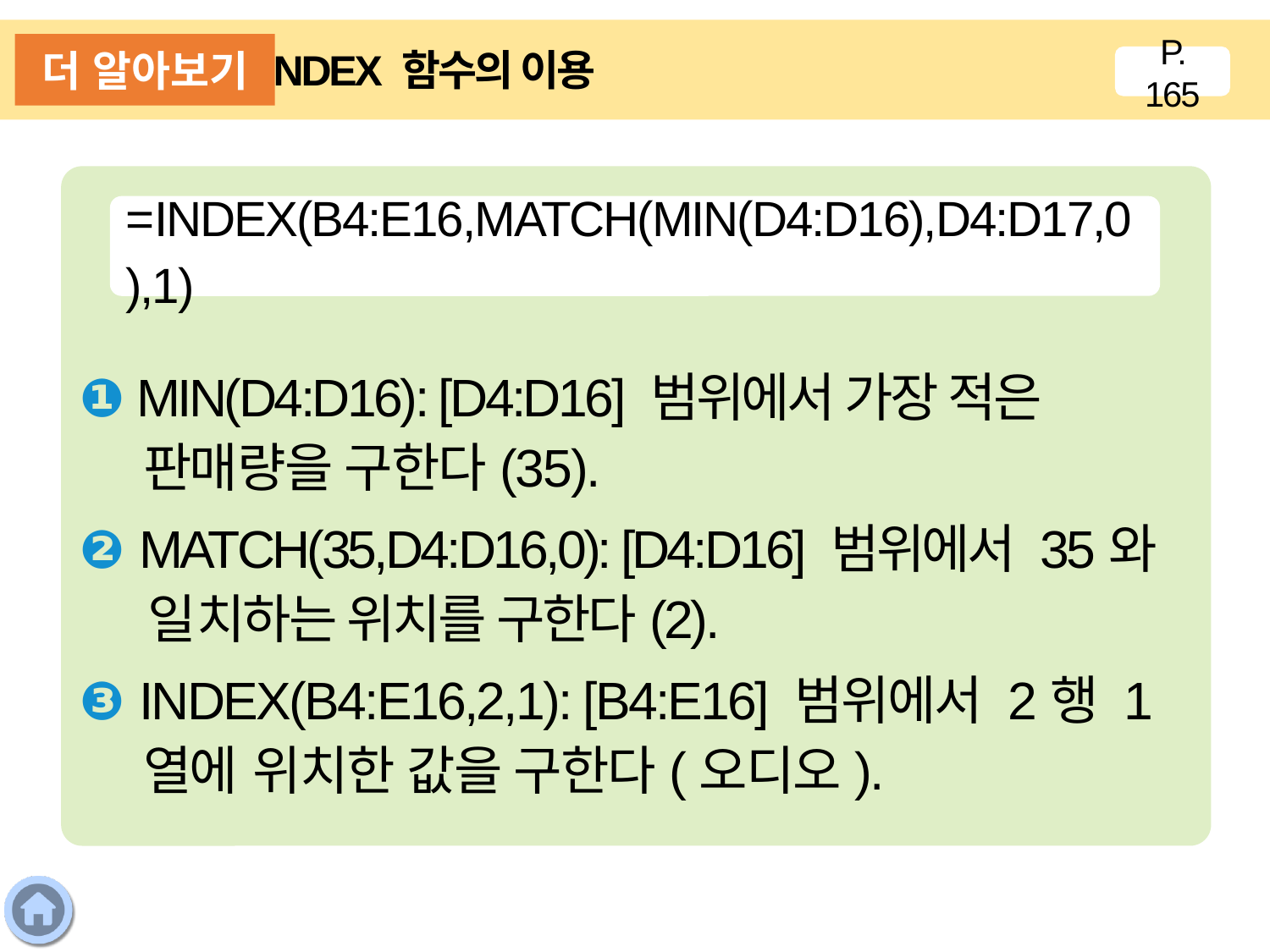

더 알아보기
INDEX 함수의 이용
P. 165

❶ MIN(D4:D16): [D4:D16] 범위에서 가장 적은 판매량을 구한다(35).
❷ MATCH(35,D4:D16,0): [D4:D16] 범위에서 35와 일치하는 위치를 구한다(2).
❸ INDEX(B4:E16,2,1): [B4:E16] 범위에서 2행 1열에 위치한 값을 구한다(오디오).
=INDEX(B4:E16,MATCH(MIN(D4:D16),D4:D17,0),1)